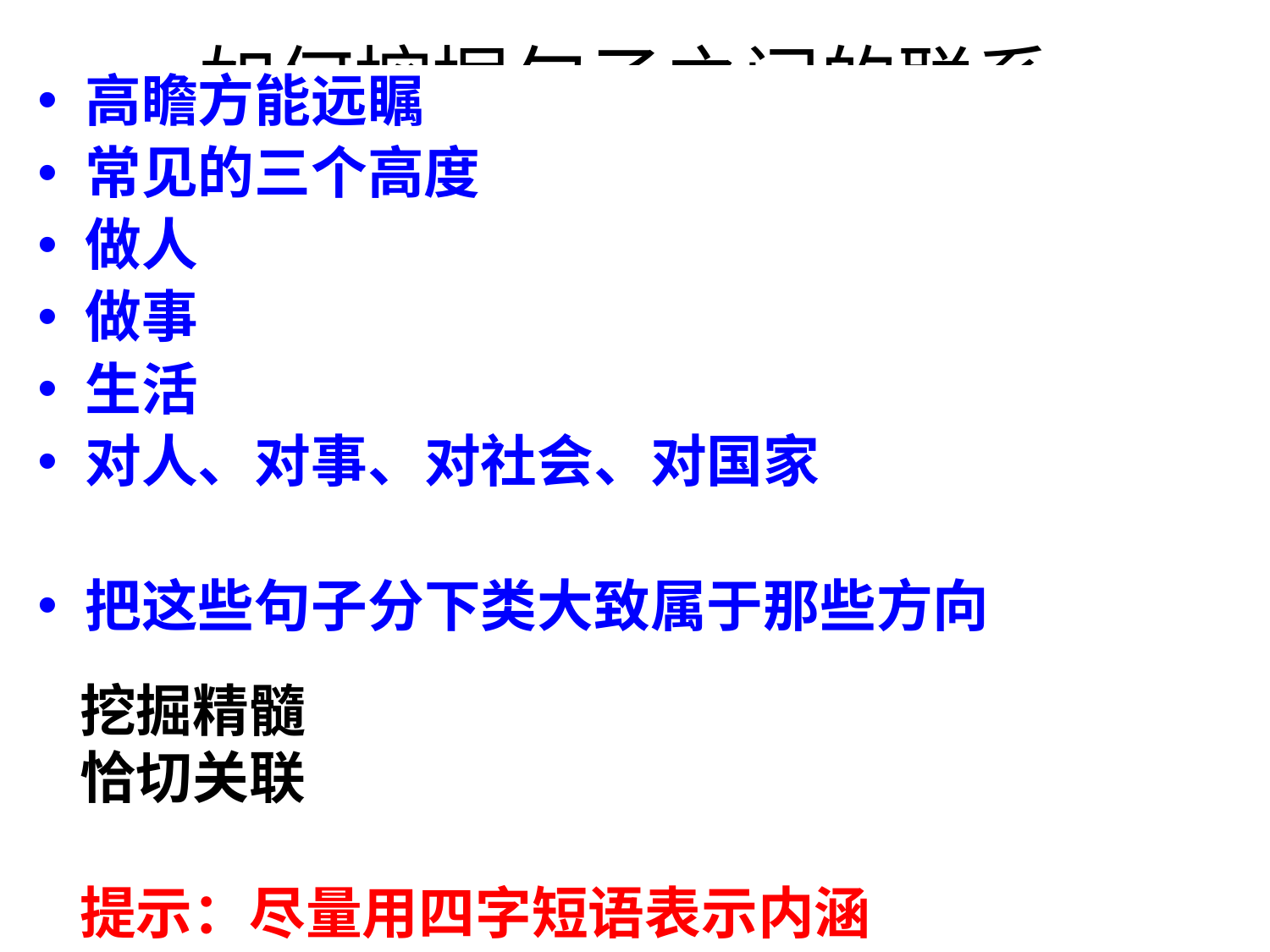

# 如何挖掘句子之间的联系
高瞻方能远瞩
常见的三个高度
做人
做事
生活
对人、对事、对社会、对国家

把这些句子分下类大致属于那些方向
   挖掘精髓
   恰切关联

   提示：尽量用四字短语表示内涵